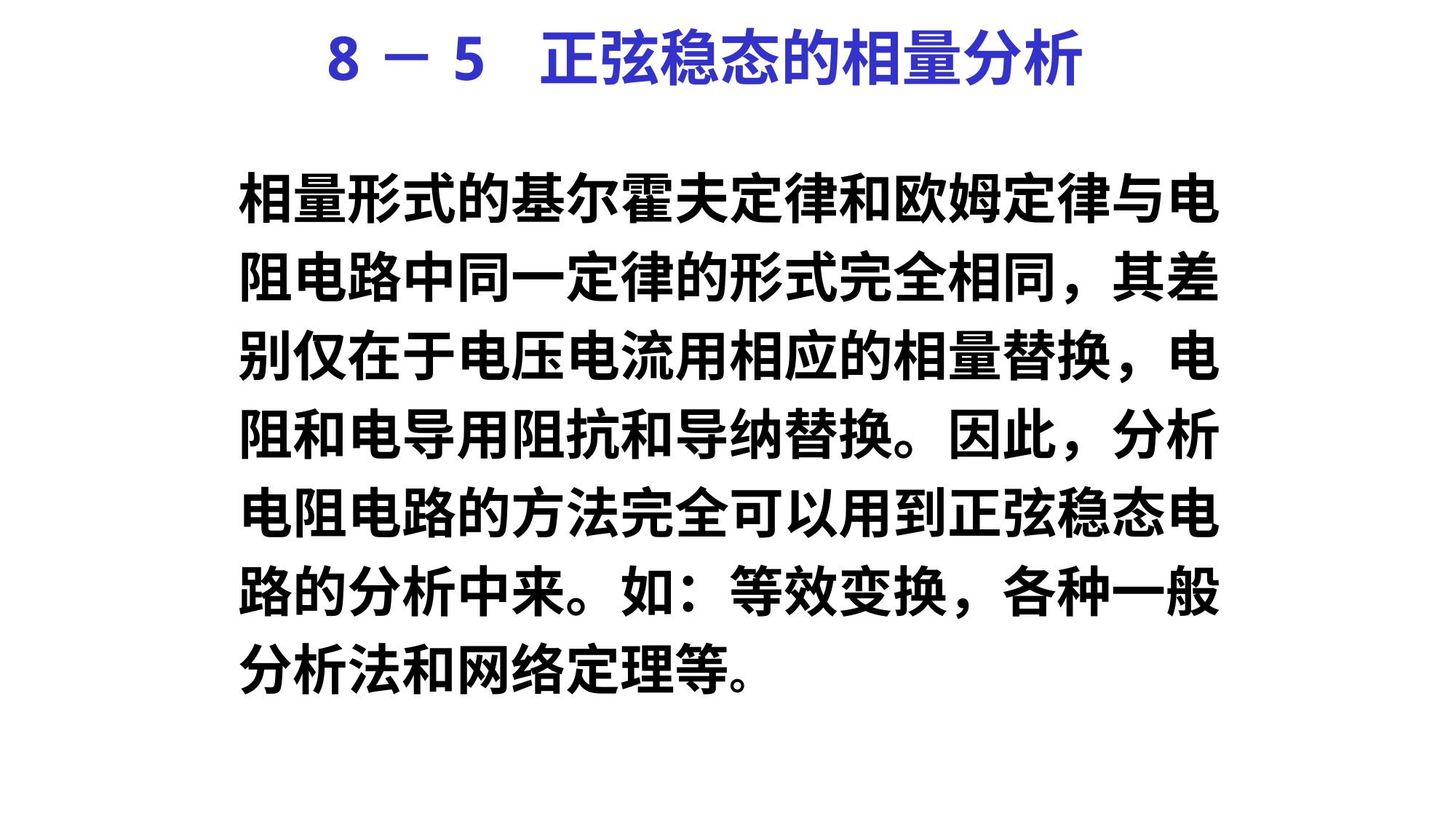

8－5 正弦稳态的相量分析
相量形式的基尔霍夫定律和欧姆定律与电阻电路中同一定律的形式完全相同，其差别仅在于电压电流用相应的相量替换，电阻和电导用阻抗和导纳替换。因此，分析电阻电路的方法完全可以用到正弦稳态电路的分析中来。如：等效变换，各种一般分析法和网络定理等。